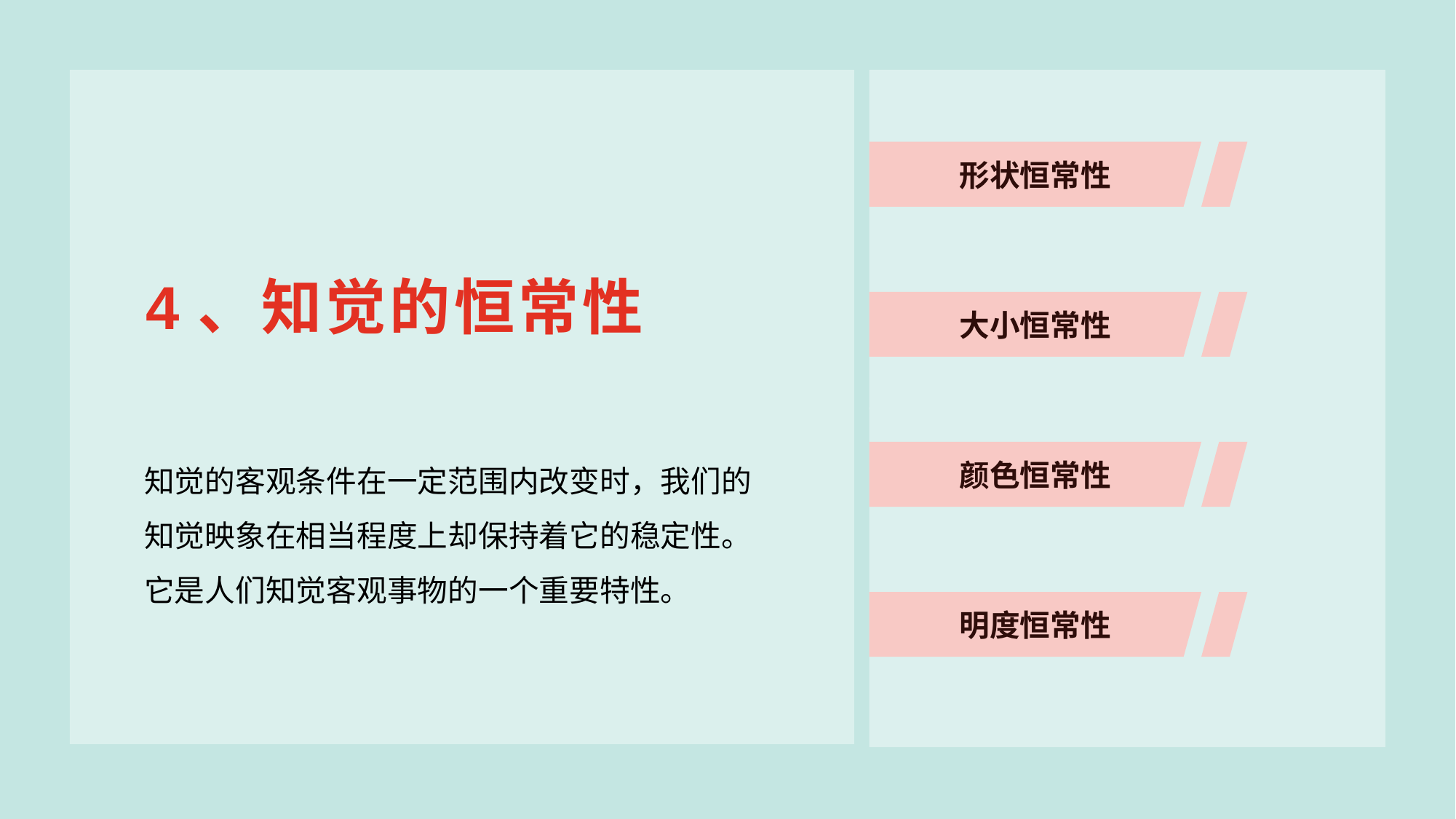

4、知觉的恒常性
形状恒常性

大小恒常性

知觉的客观条件在一定范围内改变时，我们的知觉映象在相当程度上却保持着它的稳定性。它是人们知觉客观事物的一个重要特性。

颜色恒常性

明度恒常性